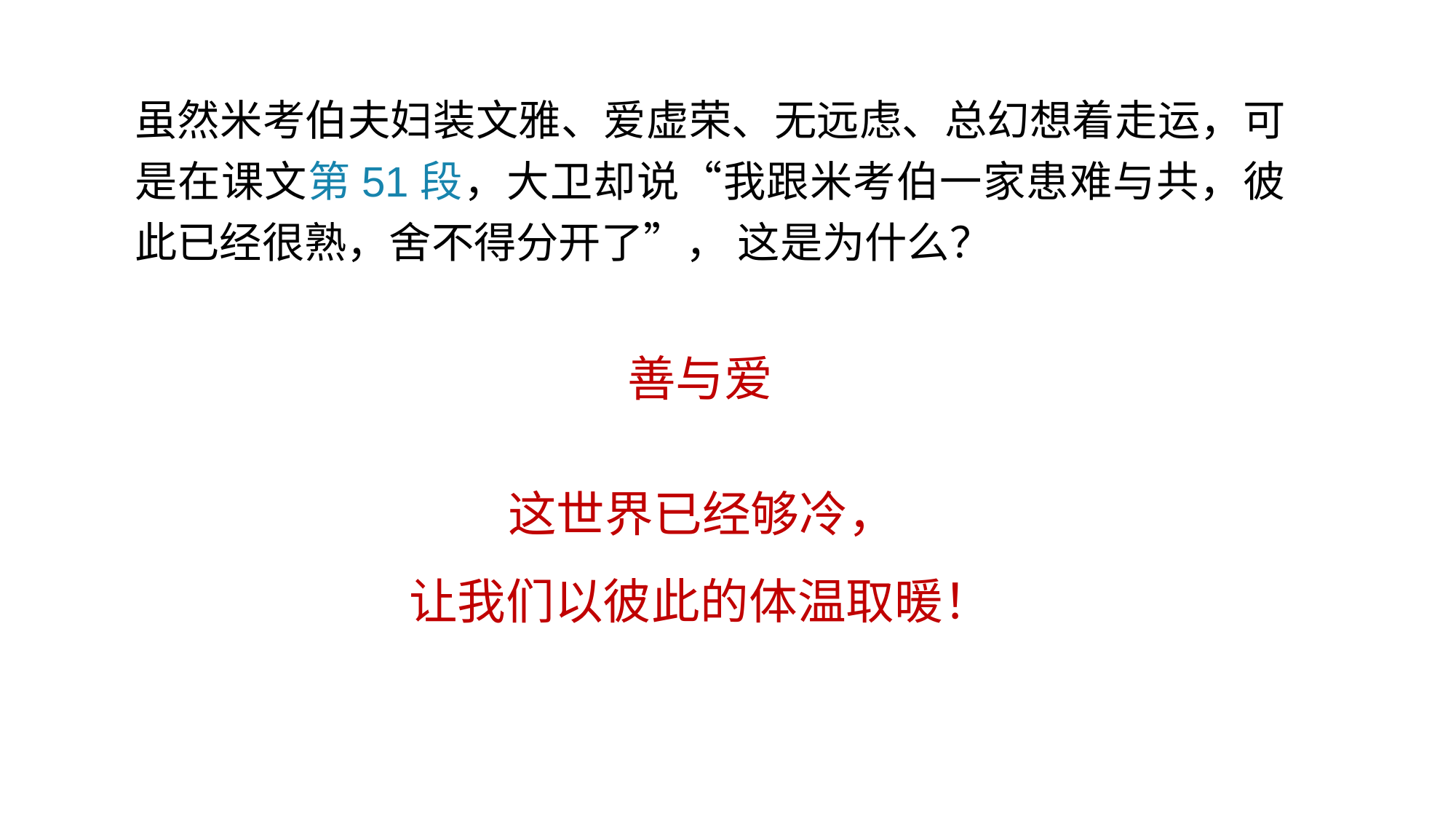

虽然米考伯夫妇装文雅、爱虚荣、无远虑、总幻想着走运，可是在课文第51段，大卫却说“我跟米考伯一家患难与共，彼此已经很熟，舍不得分开了”， 这是为什么？
        善与爱
        这世界已经够冷，
让我们以彼此的体温取暖！